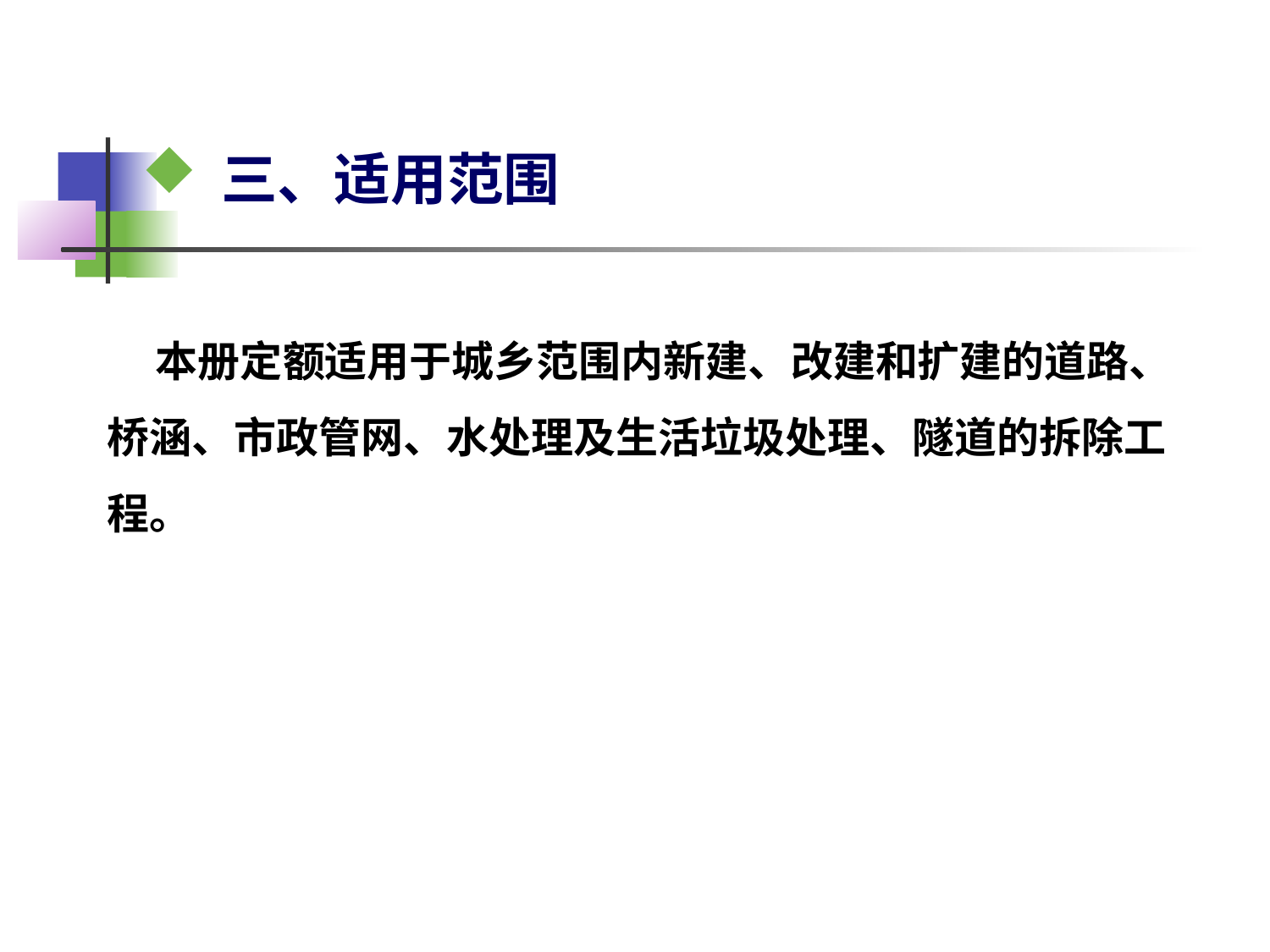

# 三、适用范围
    本册定额适用于城乡范围内新建、改建和扩建的道路、桥涵、市政管网、水处理及生活垃圾处理、隧道的拆除工程。